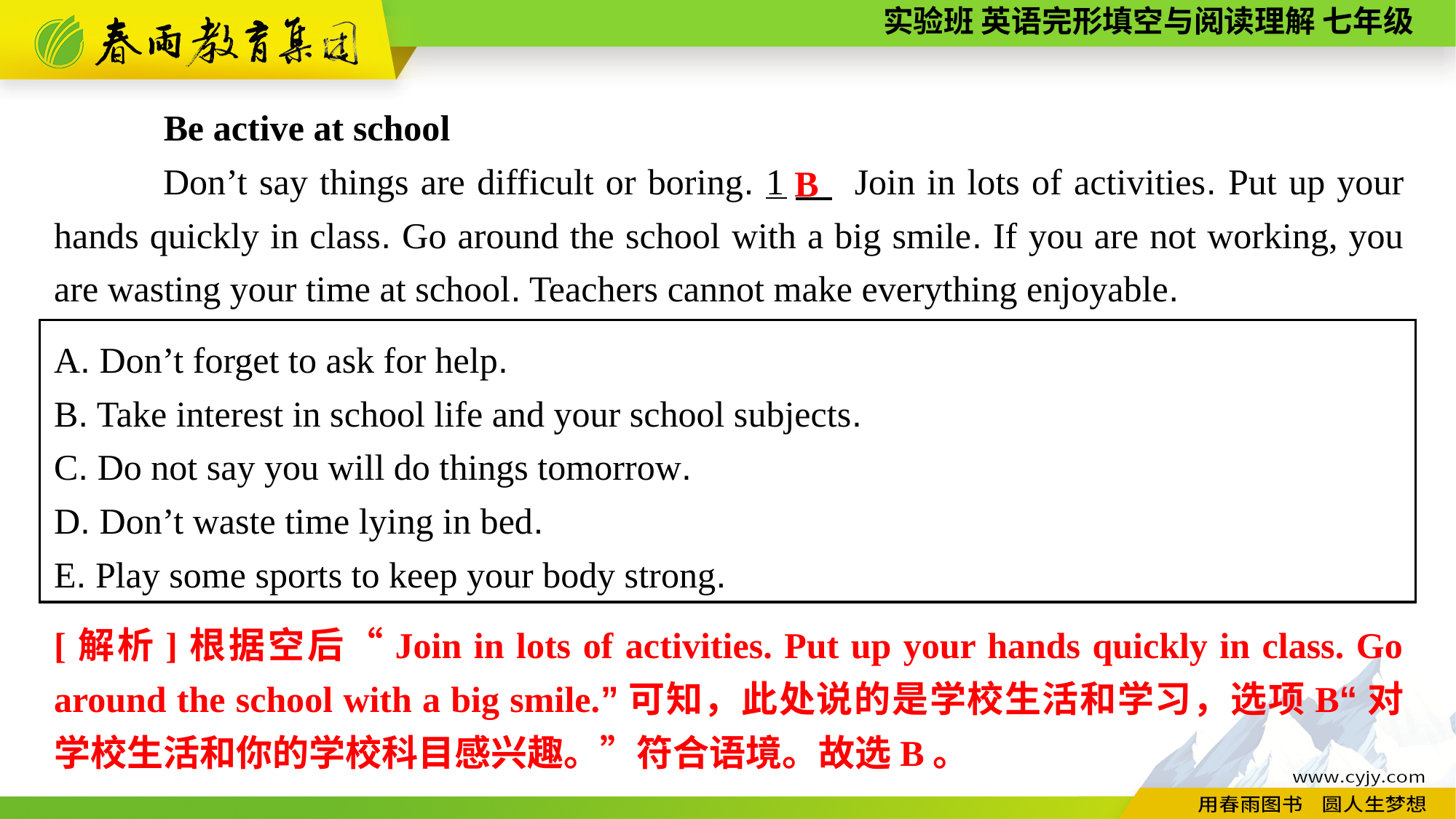

Be active at school
Don’t say things are difficult or boring. 1　 Join in lots of activities. Put up your hands quickly in class. Go around the school with a big smile. If you are not working, you are wasting your time at school. Teachers cannot make everything enjoyable.
B

A. Don’t forget to ask for help.
B. Take interest in school life and your school subjects.
C. Do not say you will do things tomorrow.
D. Don’t waste time lying in bed.
E. Play some sports to keep your body strong.
[解析]根据空后“Join in lots of activities. Put up your hands quickly in class. Go around the school with a big smile.”可知，此处说的是学校生活和学习，选项B“对学校生活和你的学校科目感兴趣。”符合语境。故选B。